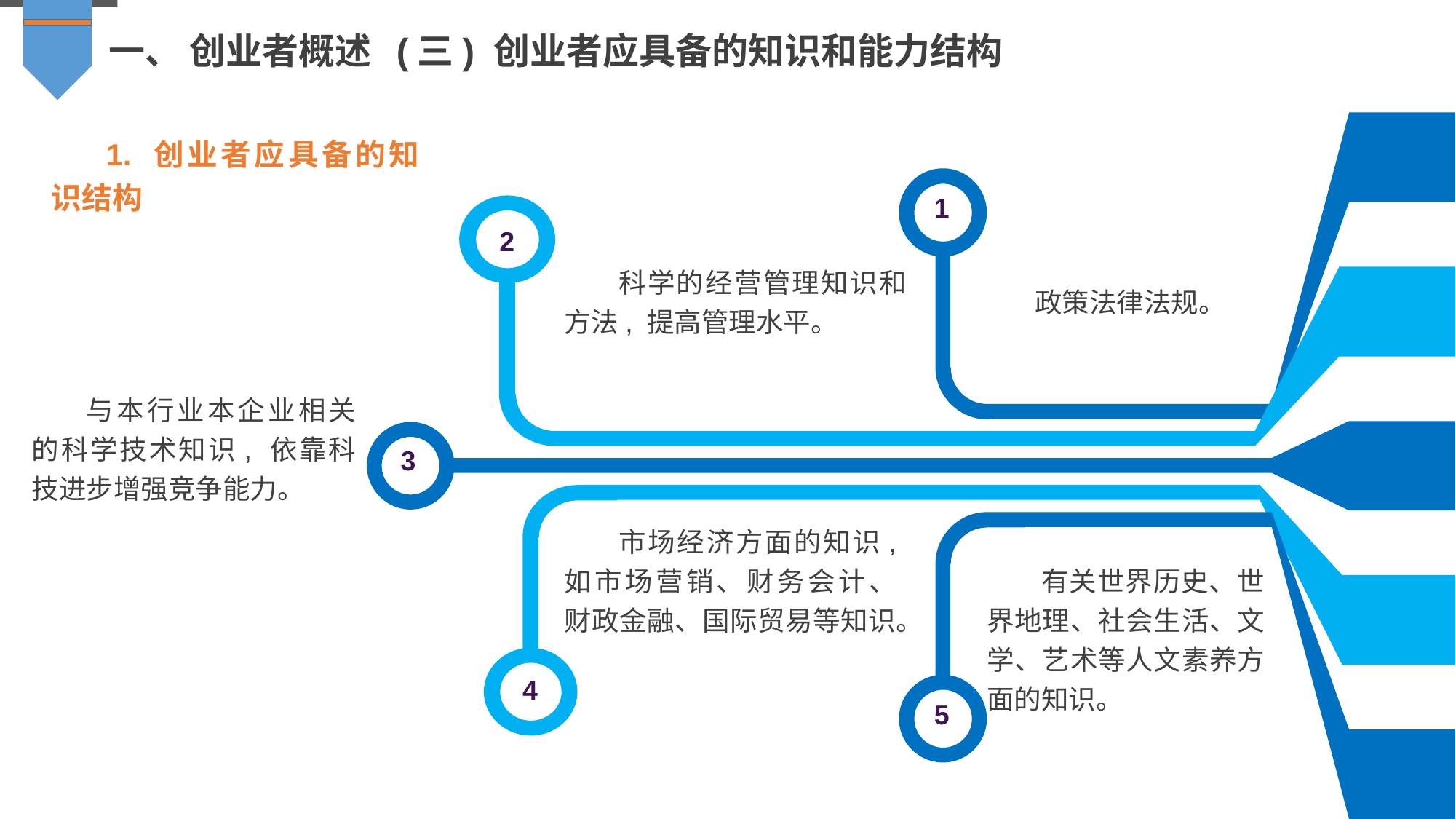

一、 创业者概述  (三) 创业者应具备的知识和能力结构

1. 创业者应具备的知识结构
1

2
科学的经营管理知识和方法, 提高管理水平。
政策法律法规。
与本行业本企业相关的科学技术知识, 依靠科技进步增强竞争能力。

3

市场经济方面的知识, 如市场营销、财务会计、 财政金融、国际贸易等知识。
有关世界历史、世界地理、社会生活、文学、艺术等人文素养方面的知识。
4
5